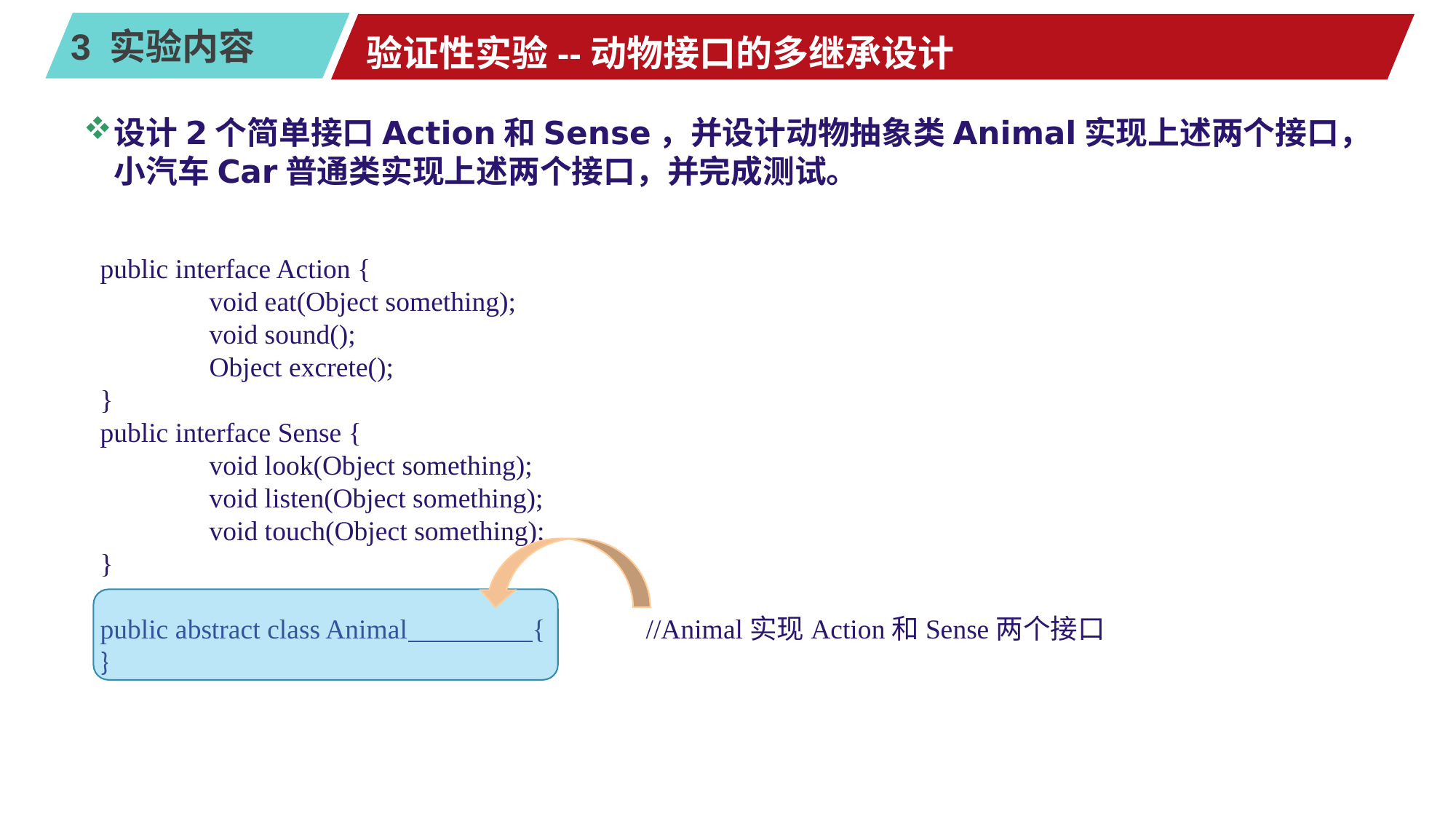

# 验证性实验--动物接口的多继承设计
设计2个简单接口Action和Sense，并设计动物抽象类Animal实现上述两个接口，小汽车Car普通类实现上述两个接口，并完成测试。
public interface Action {	void eat(Object something);	void sound();	Object excrete();	}public interface Sense {	void look(Object something);	void listen(Object something);	void touch(Object something);} public abstract class Animal                  {	//Animal实现Action和Sense两个接口}